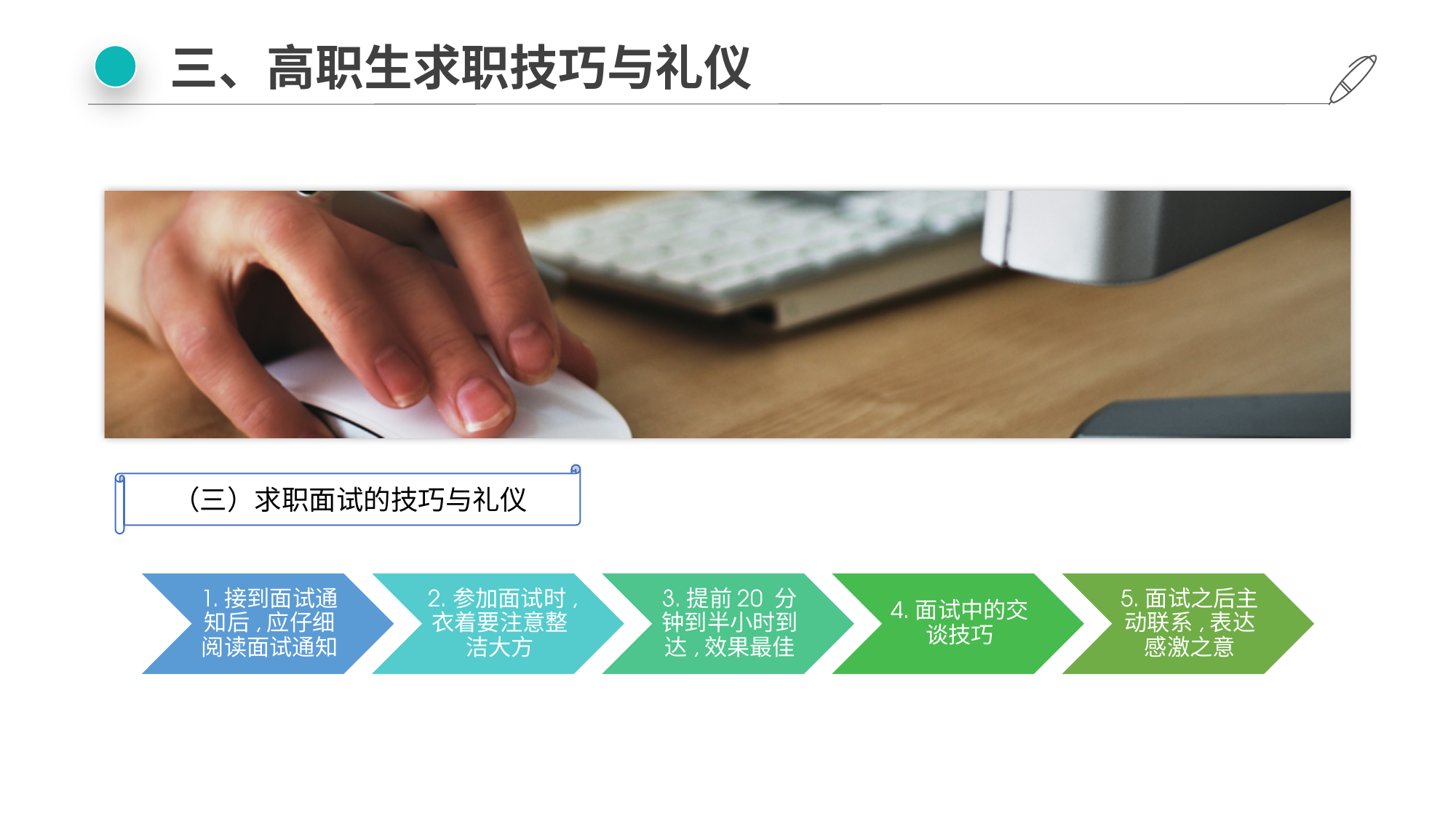

三、高职生求职技巧与礼仪

（三）求职面试的技巧与礼仪

1.接到面试通知后,应仔细阅读面试通知
2.参加面试时,衣着要注意整洁大方
3.提前20 分钟到半小时到达,效果最佳
4.面试中的交谈技巧
5.面试之后主动联系,表达感激之意